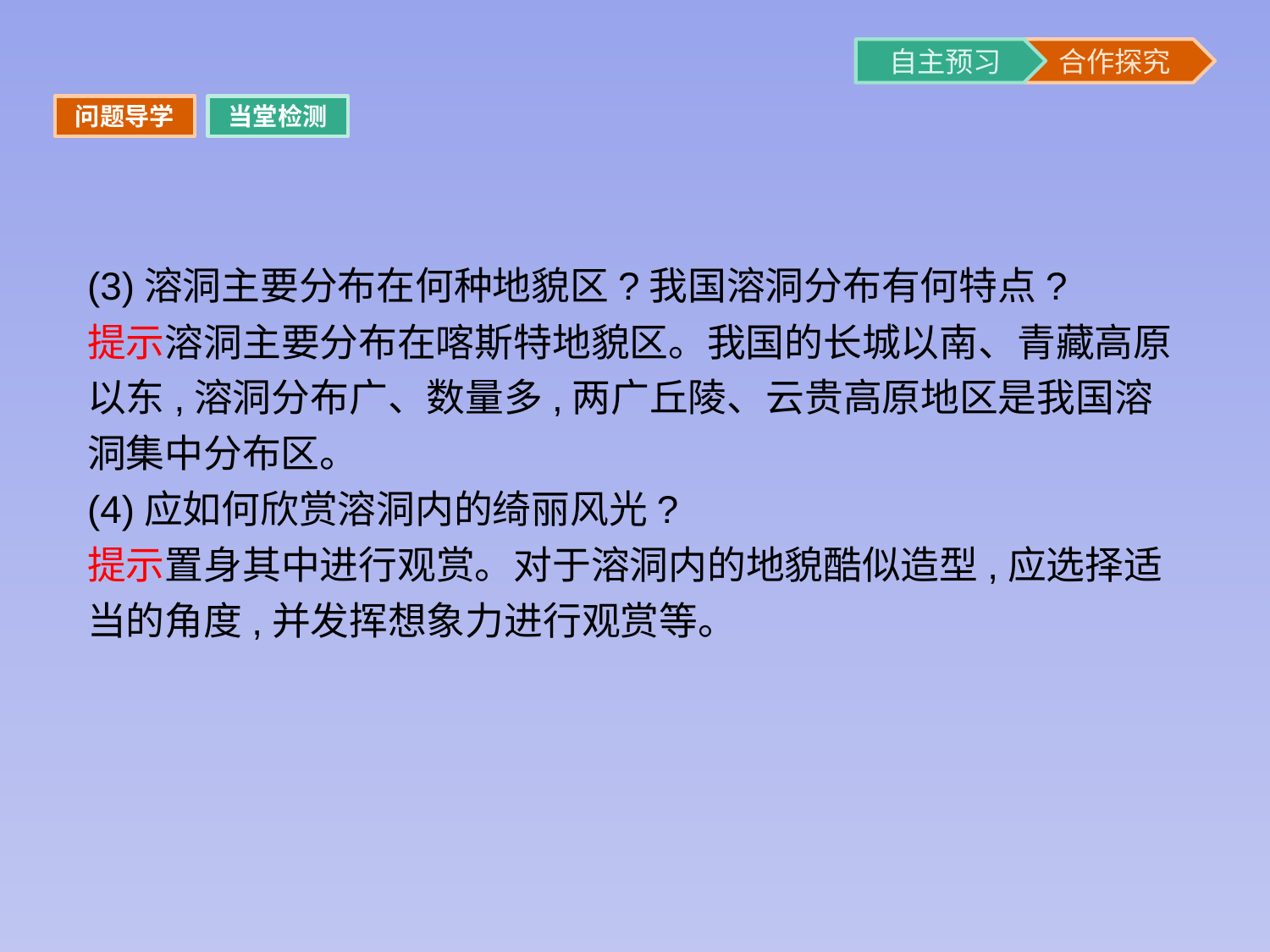

问题导学
当堂检测
(3)溶洞主要分布在何种地貌区?我国溶洞分布有何特点?
提示溶洞主要分布在喀斯特地貌区。我国的长城以南、青藏高原以东,溶洞分布广、数量多,两广丘陵、云贵高原地区是我国溶洞集中分布区。
(4)应如何欣赏溶洞内的绮丽风光?
提示置身其中进行观赏。对于溶洞内的地貌酷似造型,应选择适当的角度,并发挥想象力进行观赏等。